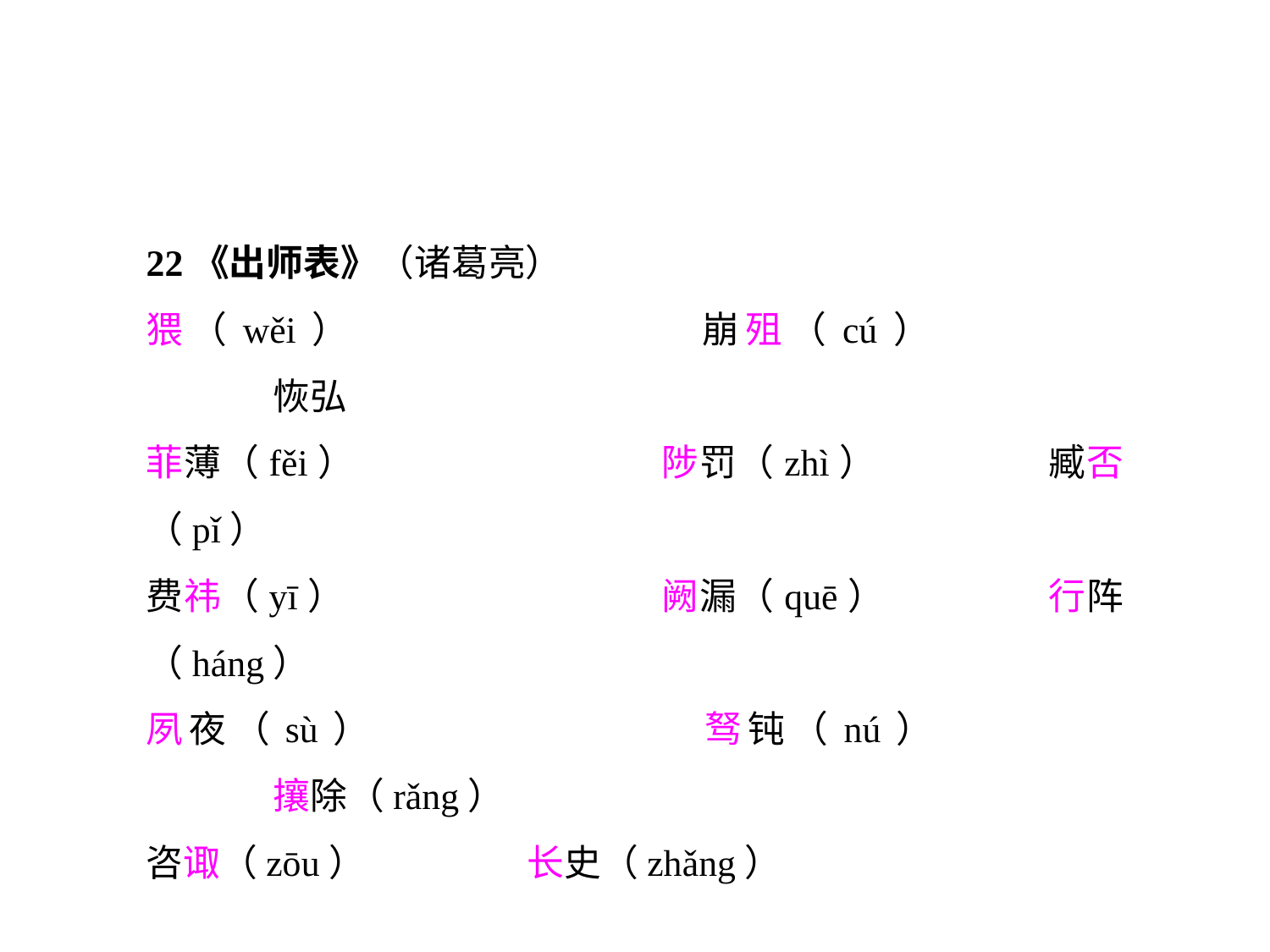

22《出师表》（诸葛亮）
猥（wěi）			崩殂（cú）			恢弘
菲薄（fěi）			陟罚（zhì）		臧否（pǐ）
费祎（yī）			阙漏（quē）		行阵（háng）
夙夜（sù）			驽钝（nú）			攘除（rǎng）
咨诹（zōu）		长史（zhǎng）